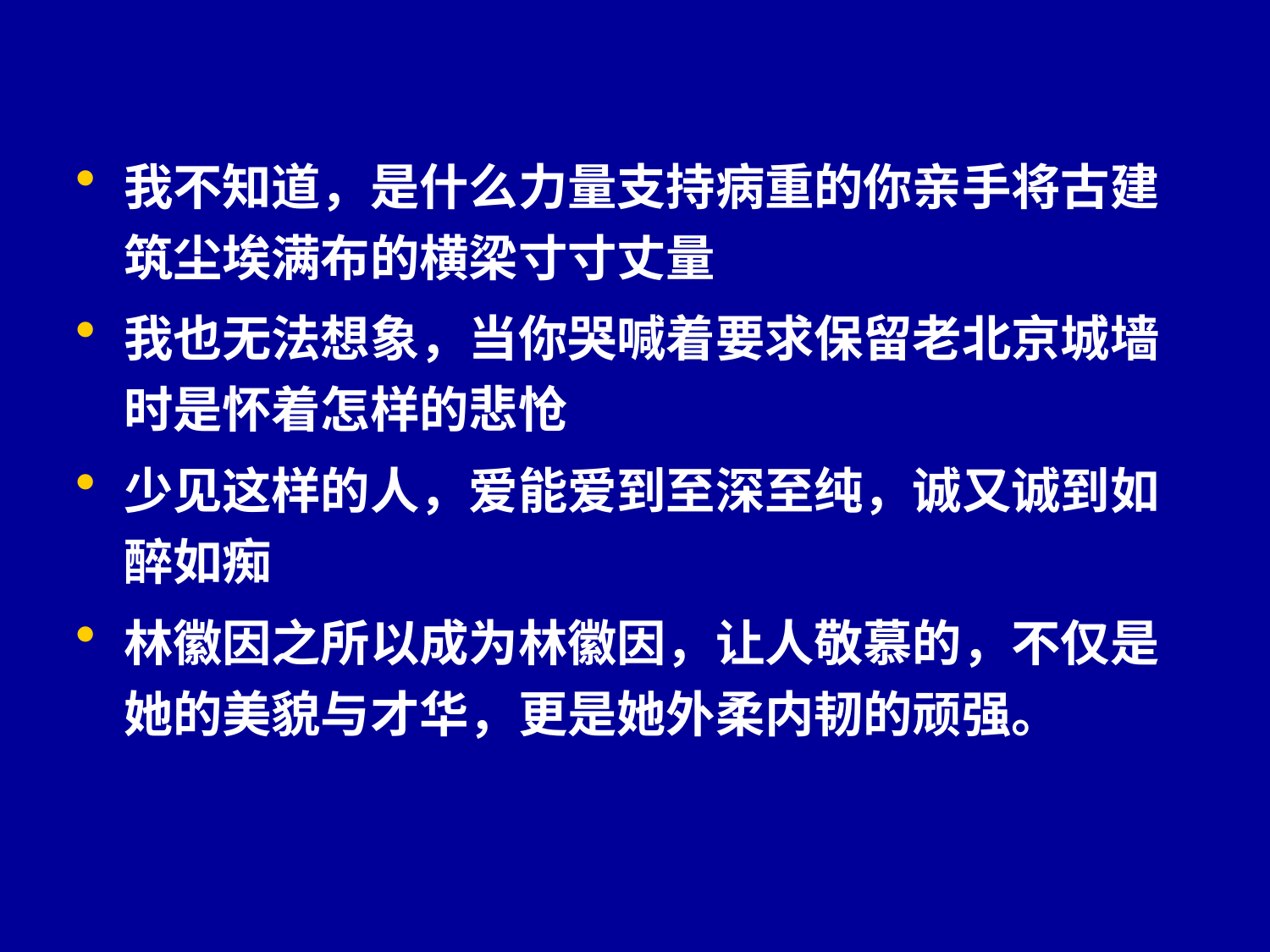

我不知道，是什么力量支持病重的你亲手将古建筑尘埃满布的横梁寸寸丈量
我也无法想象，当你哭喊着要求保留老北京城墙时是怀着怎样的悲怆
少见这样的人，爱能爱到至深至纯，诚又诚到如醉如痴
林徽因之所以成为林徽因，让人敬慕的，不仅是她的美貌与才华，更是她外柔内韧的顽强。